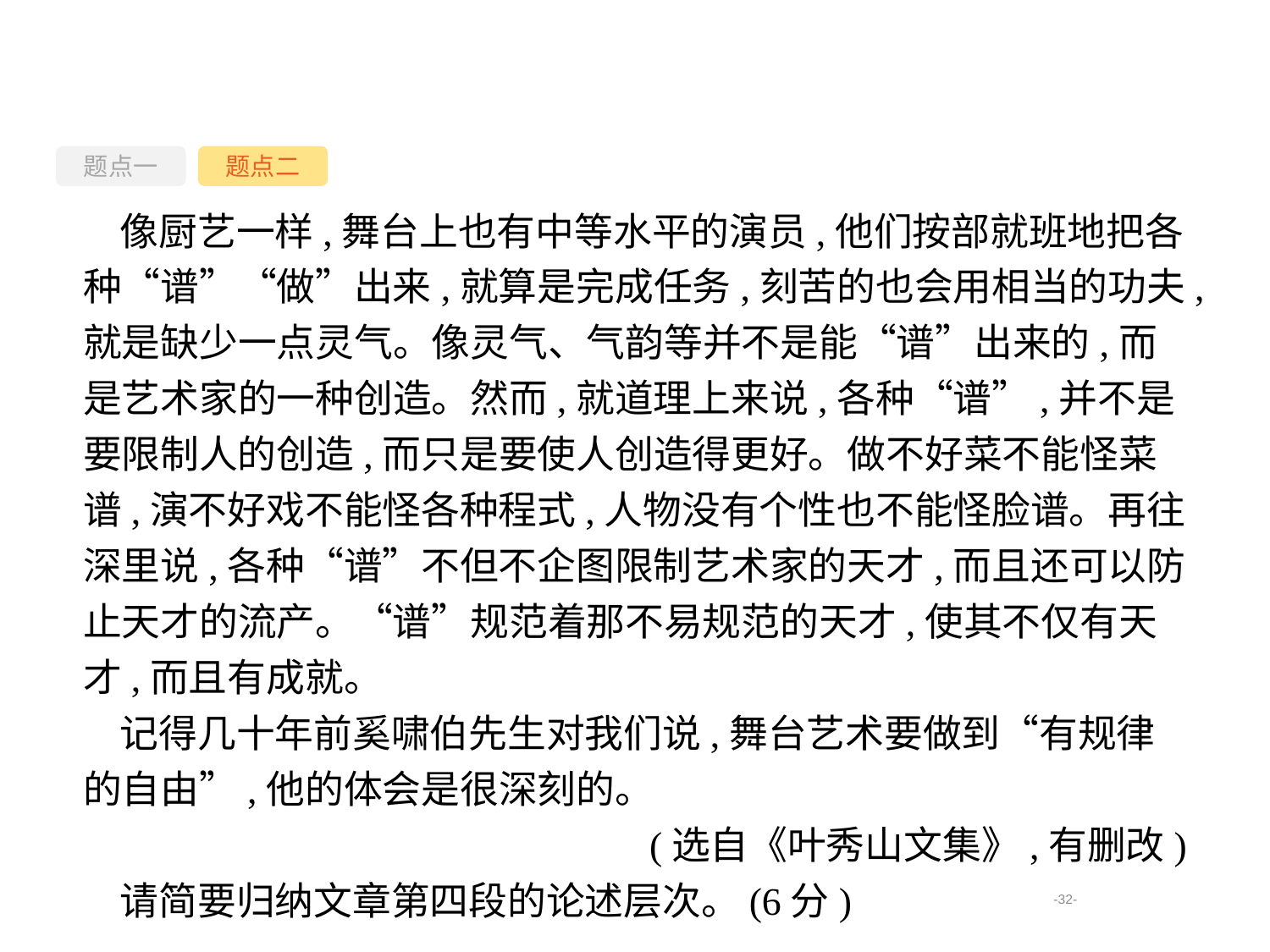

题点一
题点二
像厨艺一样,舞台上也有中等水平的演员,他们按部就班地把各种“谱”“做”出来,就算是完成任务,刻苦的也会用相当的功夫,就是缺少一点灵气。像灵气、气韵等并不是能“谱”出来的,而是艺术家的一种创造。然而,就道理上来说,各种“谱”,并不是要限制人的创造,而只是要使人创造得更好。做不好菜不能怪菜谱,演不好戏不能怪各种程式,人物没有个性也不能怪脸谱。再往深里说,各种“谱”不但不企图限制艺术家的天才,而且还可以防止天才的流产。“谱”规范着那不易规范的天才,使其不仅有天才,而且有成就。
记得几十年前奚啸伯先生对我们说,舞台艺术要做到“有规律的自由”,他的体会是很深刻的。
(选自《叶秀山文集》,有删改)
请简要归纳文章第四段的论述层次。(6分)
-32-